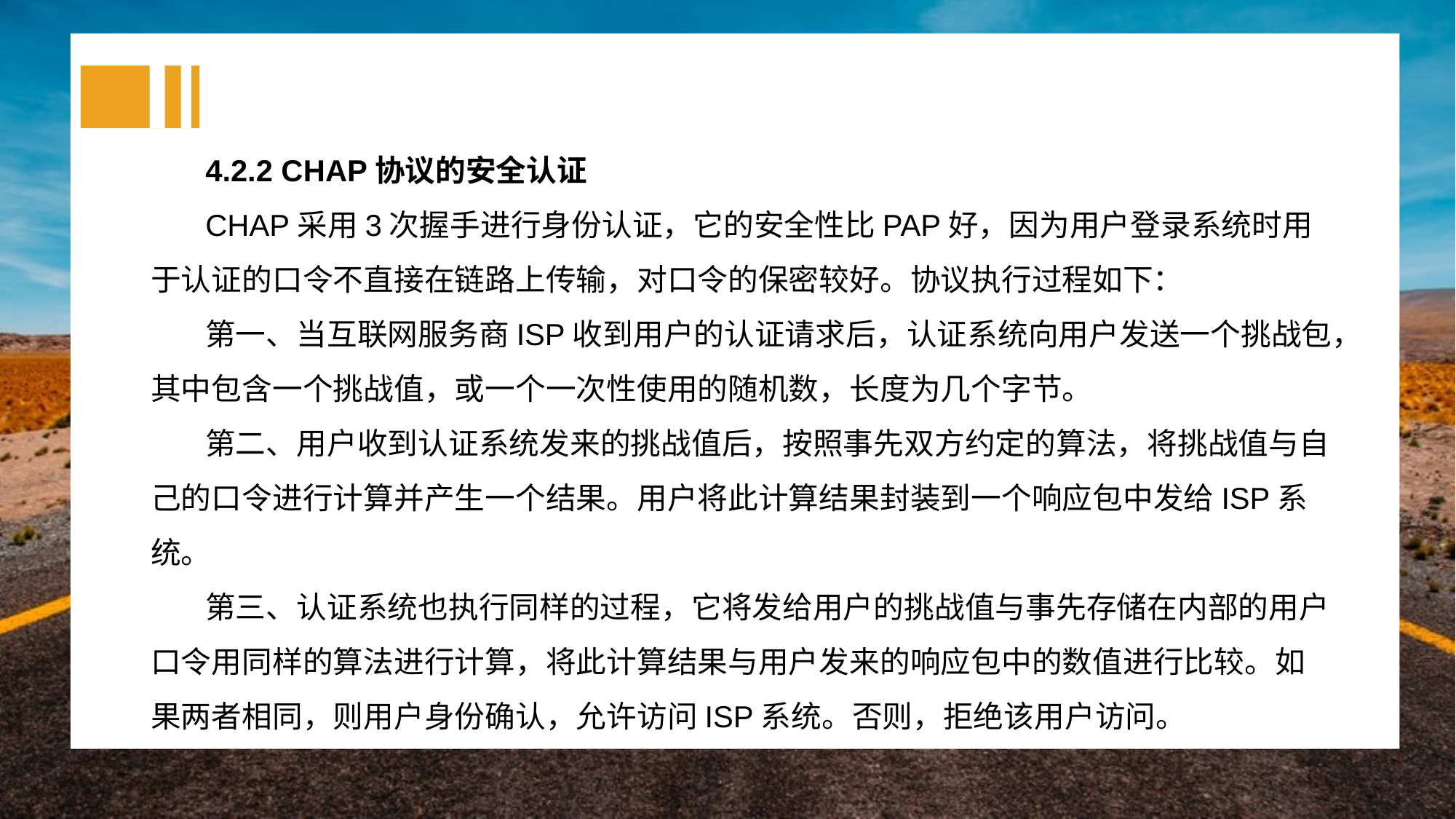

4.2.2 CHAP协议的安全认证
CHAP采用3次握手进行身份认证，它的安全性比PAP好，因为用户登录系统时用于认证的口令不直接在链路上传输，对口令的保密较好。协议执行过程如下：
第一、当互联网服务商ISP收到用户的认证请求后，认证系统向用户发送一个挑战包，其中包含一个挑战值，或一个一次性使用的随机数，长度为几个字节。
第二、用户收到认证系统发来的挑战值后，按照事先双方约定的算法，将挑战值与自己的口令进行计算并产生一个结果。用户将此计算结果封装到一个响应包中发给ISP系统。
第三、认证系统也执行同样的过程，它将发给用户的挑战值与事先存储在内部的用户口令用同样的算法进行计算，将此计算结果与用户发来的响应包中的数值进行比较。如果两者相同，则用户身份确认，允许访问ISP系统。否则，拒绝该用户访问。